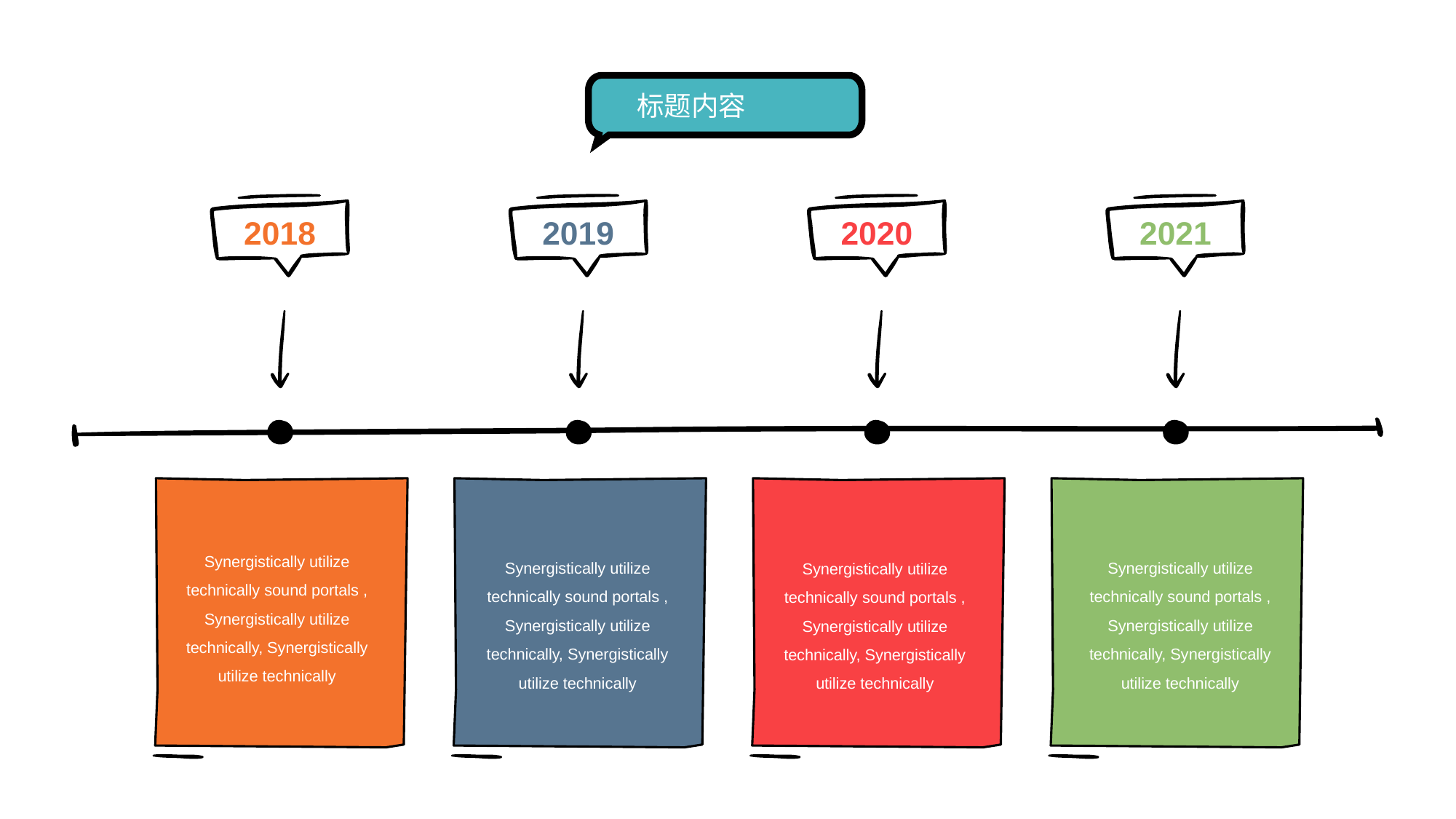

标题内容

2020
2018
2019
2021

Synergistically utilize technically sound portals , Synergistically utilize technically, Synergistically utilize technically
Synergistically utilize technically sound portals , Synergistically utilize technically, Synergistically utilize technically
Synergistically utilize technically sound portals , Synergistically utilize technically, Synergistically utilize technically
Synergistically utilize technically sound portals , Synergistically utilize technically, Synergistically utilize technically